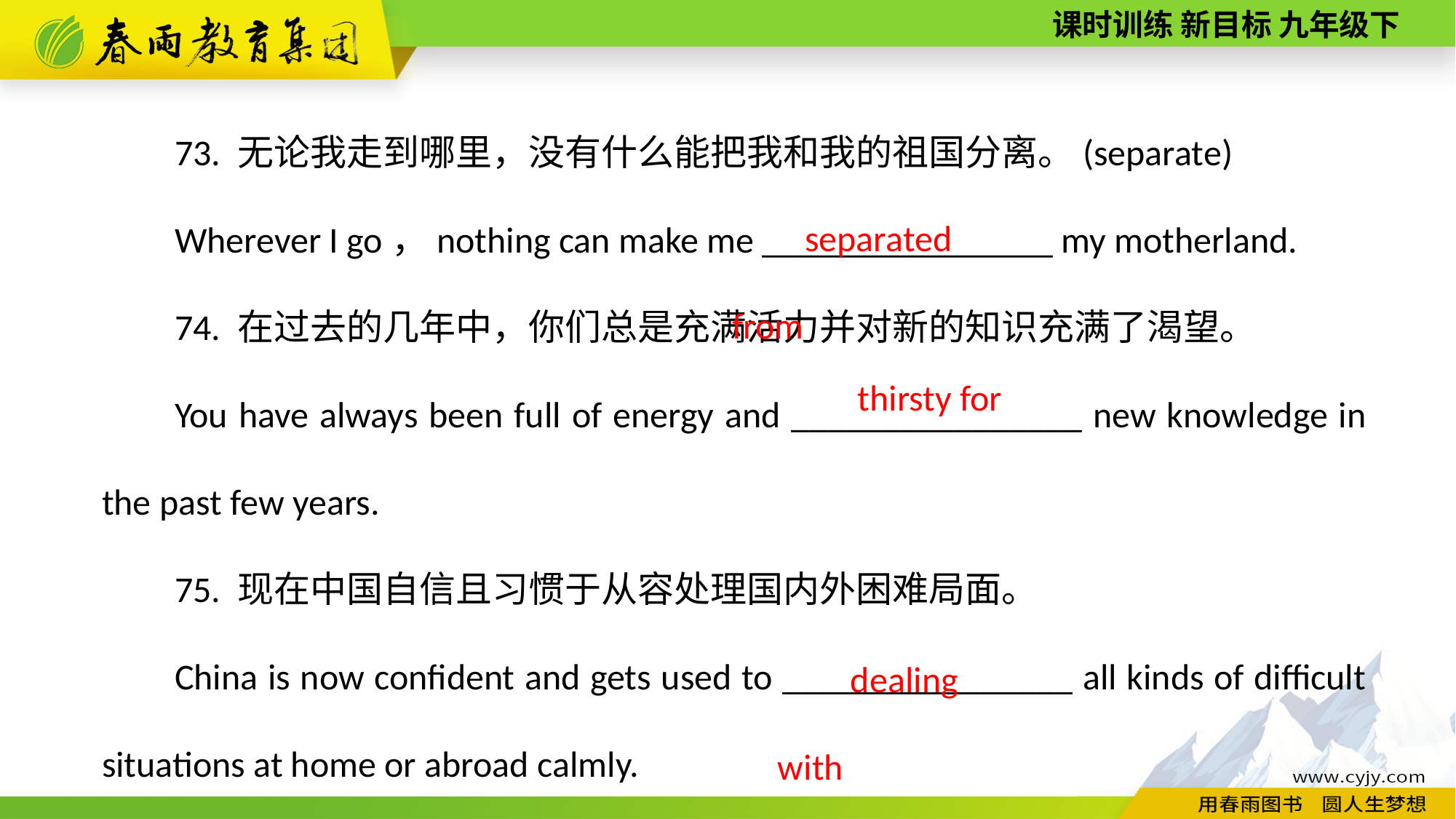

73. 无论我走到哪里，没有什么能把我和我的祖国分离。(separate)
Wherever I go，nothing can make me ________________ my motherland.
74. 在过去的几年中，你们总是充满活力并对新的知识充满了渴望。
You have always been full of energy and ________________ new knowledge in the past few years.
75. 现在中国自信且习惯于从容处理国内外困难局面。
China is now confident and gets used to ________________ all kinds of difficult situations at home or abroad calmly.
separated from
thirsty for
dealing with